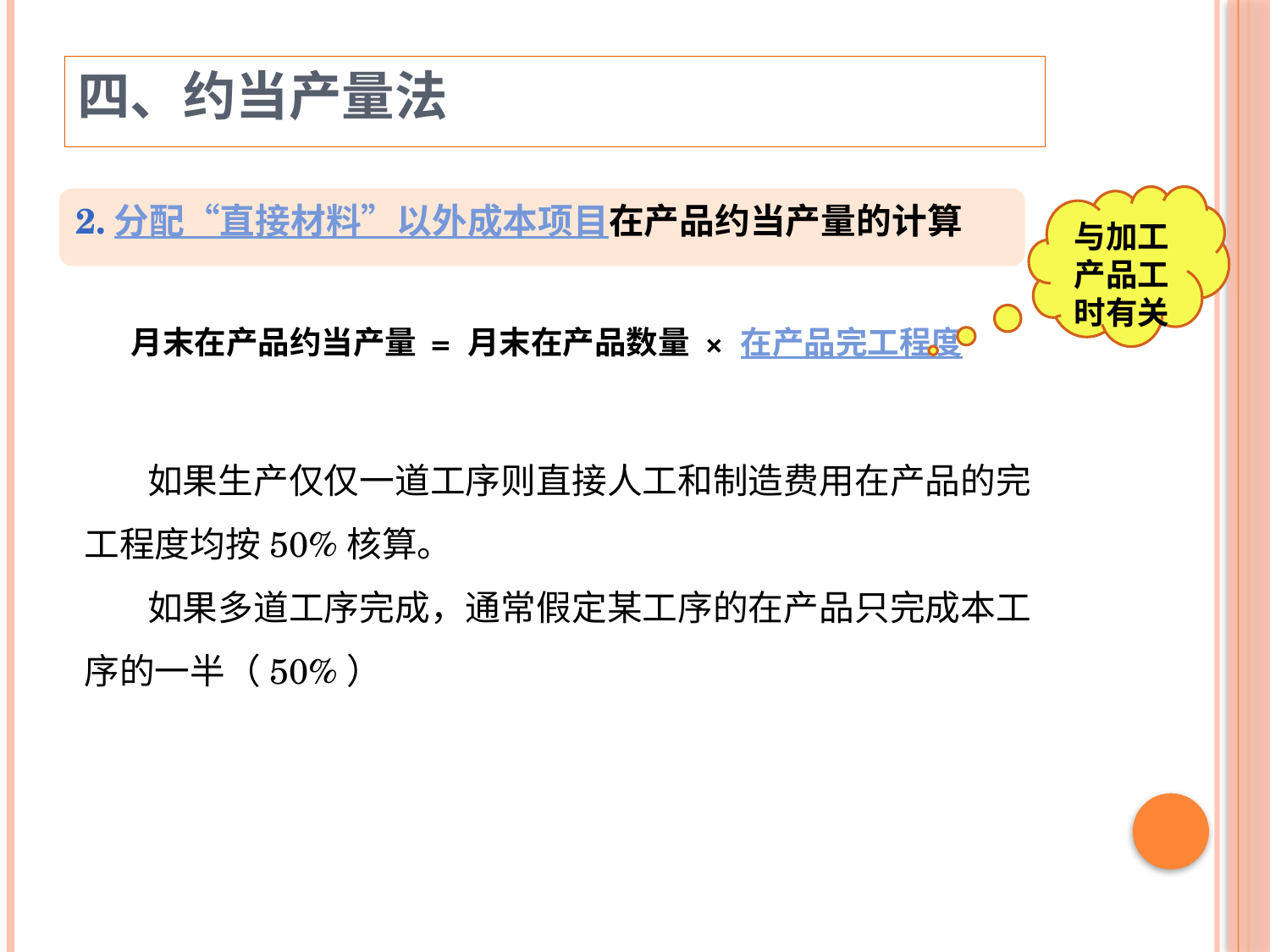

四、约当产量法
与加工产品工时有关
2.分配“直接材料”以外成本项目在产品约当产量的计算
月末在产品约当产量 = 月末在产品数量 × 在产品完工程度
       如果生产仅仅一道工序则直接人工和制造费用在产品的完工程度均按50%核算。
       如果多道工序完成，通常假定某工序的在产品只完成本工序的一半（50%）